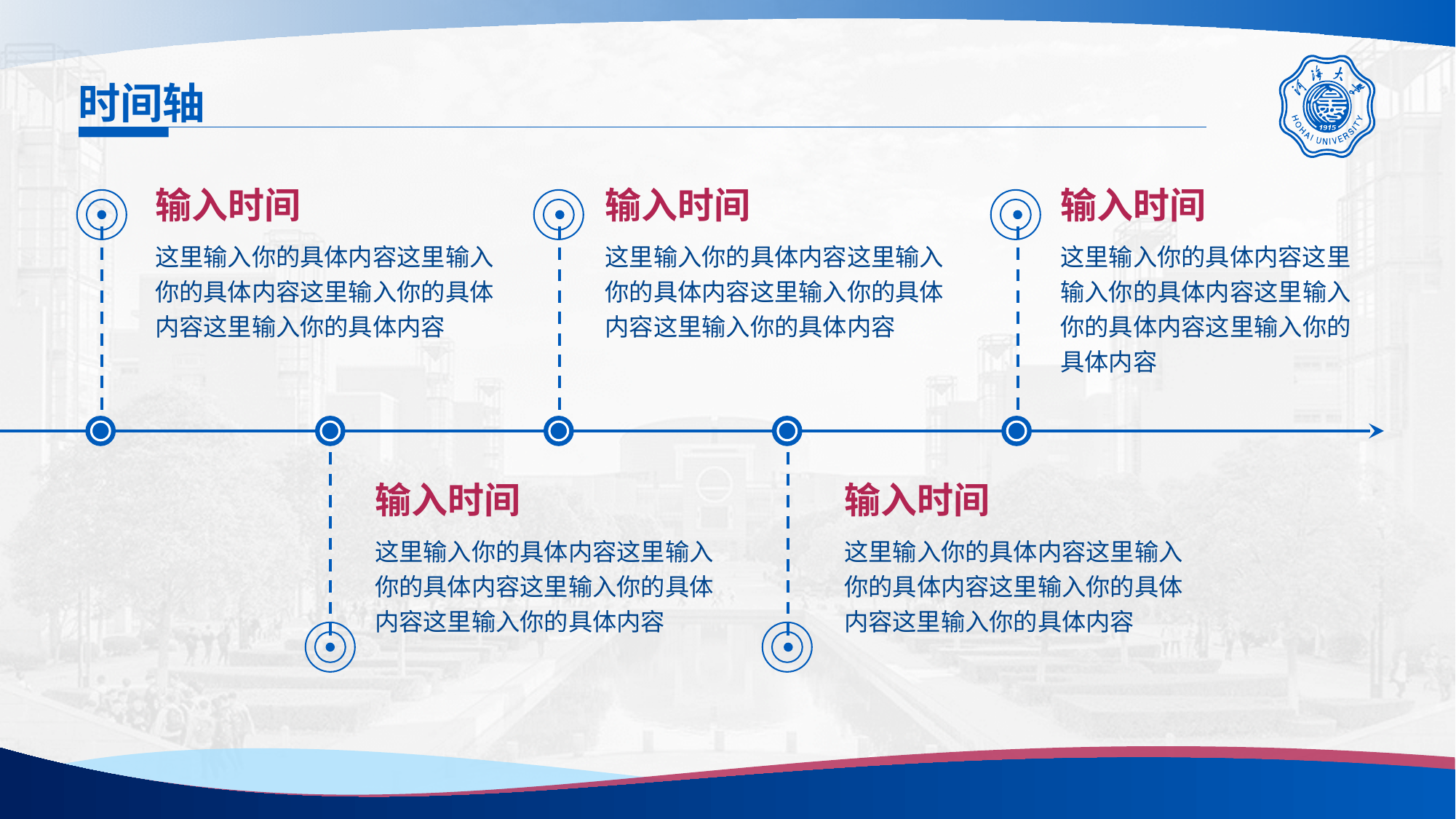

# 时间轴
输入时间
这里输入你的具体内容这里输入你的具体内容这里输入你的具体内容这里输入你的具体内容
输入时间
这里输入你的具体内容这里输入你的具体内容这里输入你的具体内容这里输入你的具体内容
输入时间
这里输入你的具体内容这里输入你的具体内容这里输入你的具体内容这里输入你的具体内容

输入时间
这里输入你的具体内容这里输入你的具体内容这里输入你的具体内容这里输入你的具体内容
输入时间
这里输入你的具体内容这里输入你的具体内容这里输入你的具体内容这里输入你的具体内容